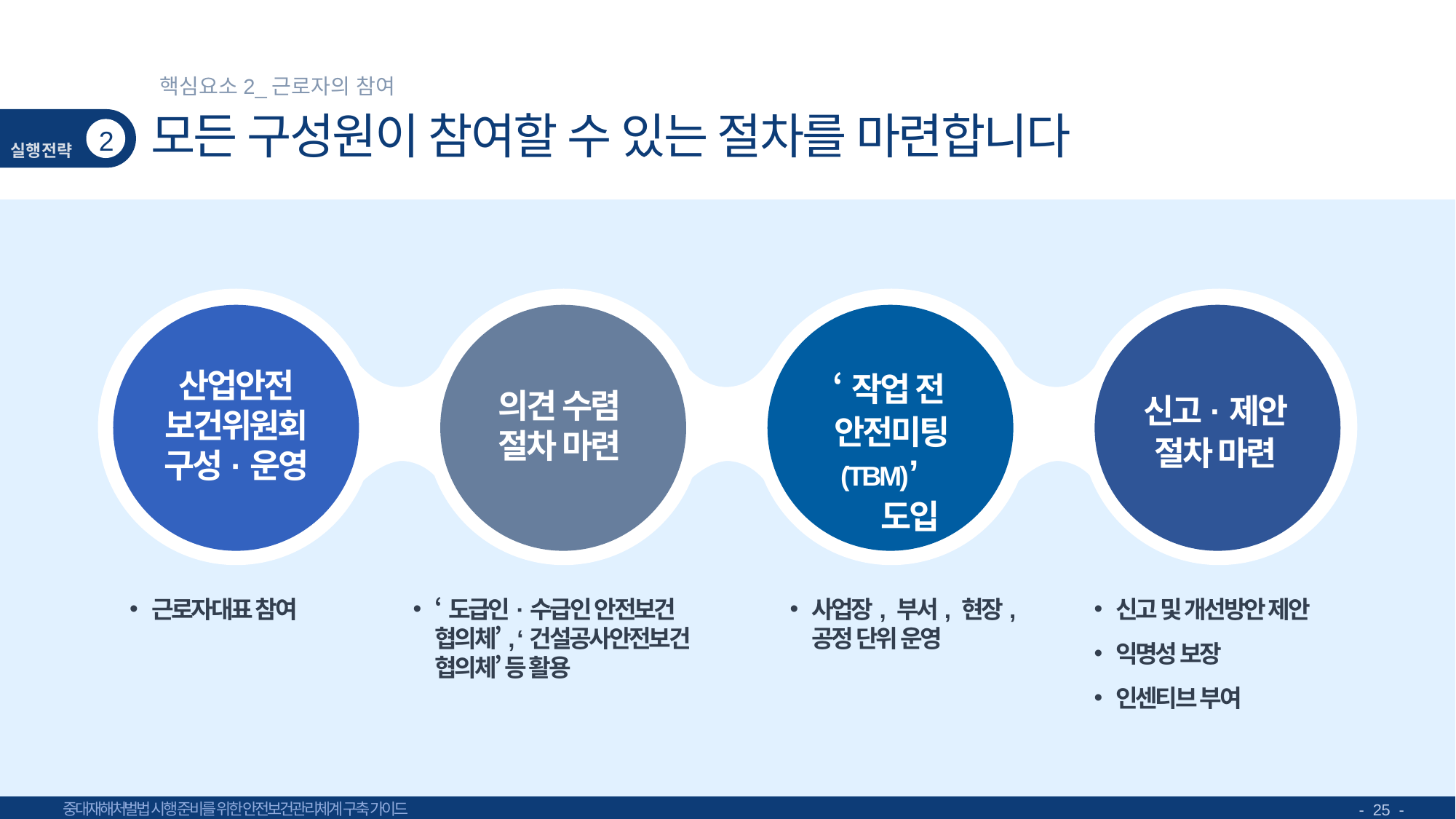

핵심요소2_근로자의 참여
# 모든 구성원이 참여할 수 있는 절차를 마련합니다
2

산업안전
보건위원회
구성·운영
‘작업 전
 안전미팅(TBM)’
   도입
의견 수렴
절차 마련
신고·제안
절차 마련
근로자대표 참여
‘도급인·수급인 안전보건    협의체’, ‘건설공사안전보건 협의체’ 등 활용
사업장, 부서, 현장,
공정 단위 운영
신고 및 개선방안 제안
익명성 보장
인센티브 부여
-  25  -